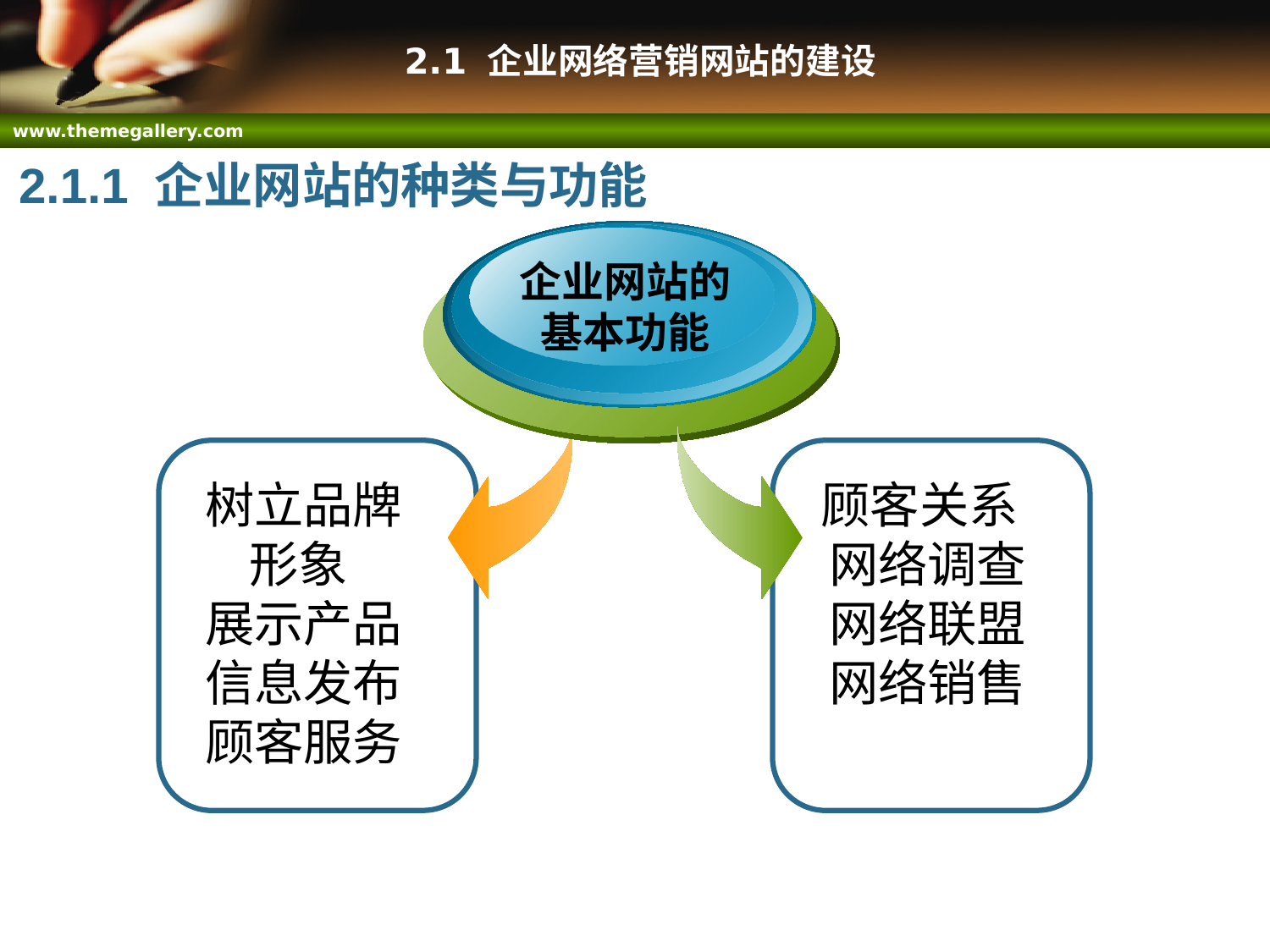

# 2.1 企业网络营销网站的建设
2.1.1 企业网站的种类与功能

企业网站的
基本功能

 顾客关系
 网络调查
 网络联盟
 网络销售

  树立品牌
      形象
  展示产品
  信息发布
  顾客服务